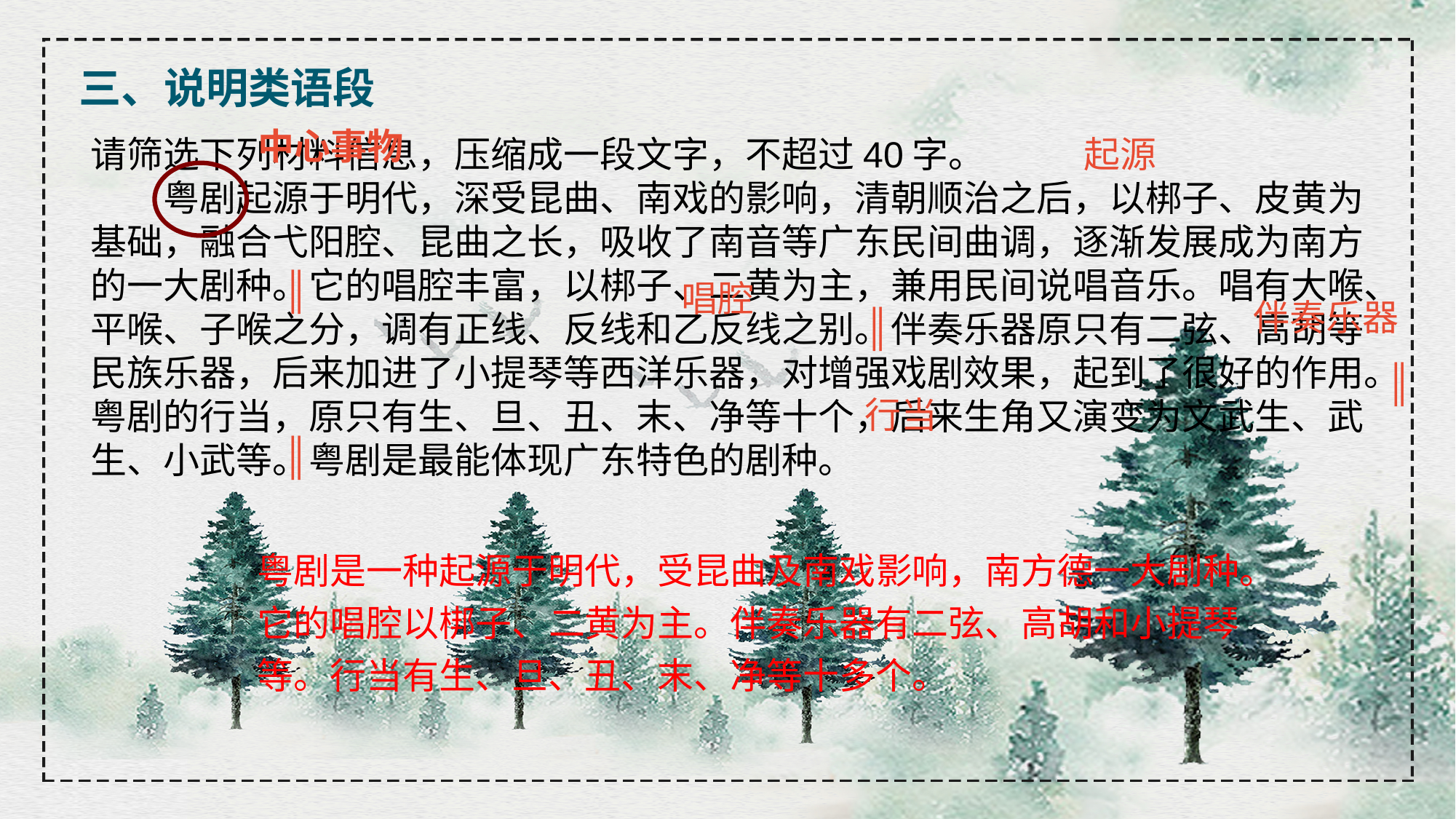

三、说明类语段
中心事物
起源
请筛选下列材料信息，压缩成一段文字，不超过40字。
　　粤剧起源于明代，深受昆曲、南戏的影响，清朝顺治之后，以梆子、皮黄为基础，融合弋阳腔、昆曲之长，吸收了南音等广东民间曲调，逐渐发展成为南方的一大剧种。它的唱腔丰富，以梆子、二黄为主，兼用民间说唱音乐。唱有大喉、平喉、子喉之分，调有正线、反线和乙反线之别。伴奏乐器原只有二弦、高胡等民族乐器，后来加进了小提琴等西洋乐器，对增强戏剧效果，起到了很好的作用。粤剧的行当，原只有生、旦、丑、末、净等十个，后来生角又演变为文武生、武生、小武等。粤剧是最能体现广东特色的剧种。

║
唱腔
伴奏乐器
║
║
行当
║
粤剧是一种起源于明代，受昆曲及南戏影响，南方德一大剧种。它的唱腔以梆子、二黄为主。伴奏乐器有二弦、高胡和小提琴等。行当有生、旦、丑、末、净等十多个。